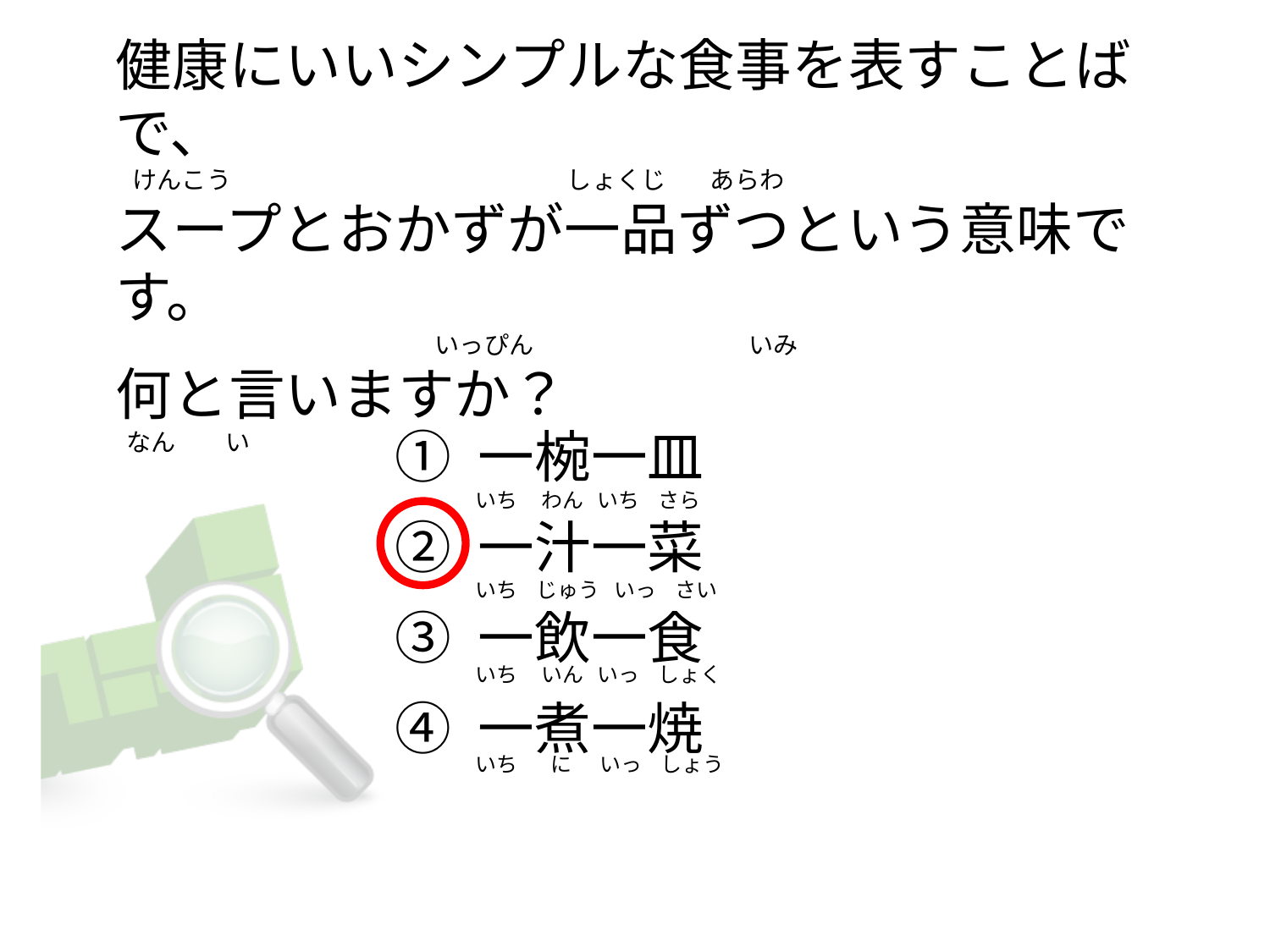

# 健康にいいシンプルな食事を表すことばで、
  けんこう                                                             しょくじ        あらわ
スープとおかずが一品ずつという意味です。
                                                          いっぴん                                       いみ
何と言いますか？
  なん         い
① 一椀一皿
② 一汁一菜
③ 一飲一食
④ 一煮一焼
いち     わん   いち    さら

いち    じゅう   いっ    さい
いち     いん   いっ    しょく
いち       に      いっ    しょう